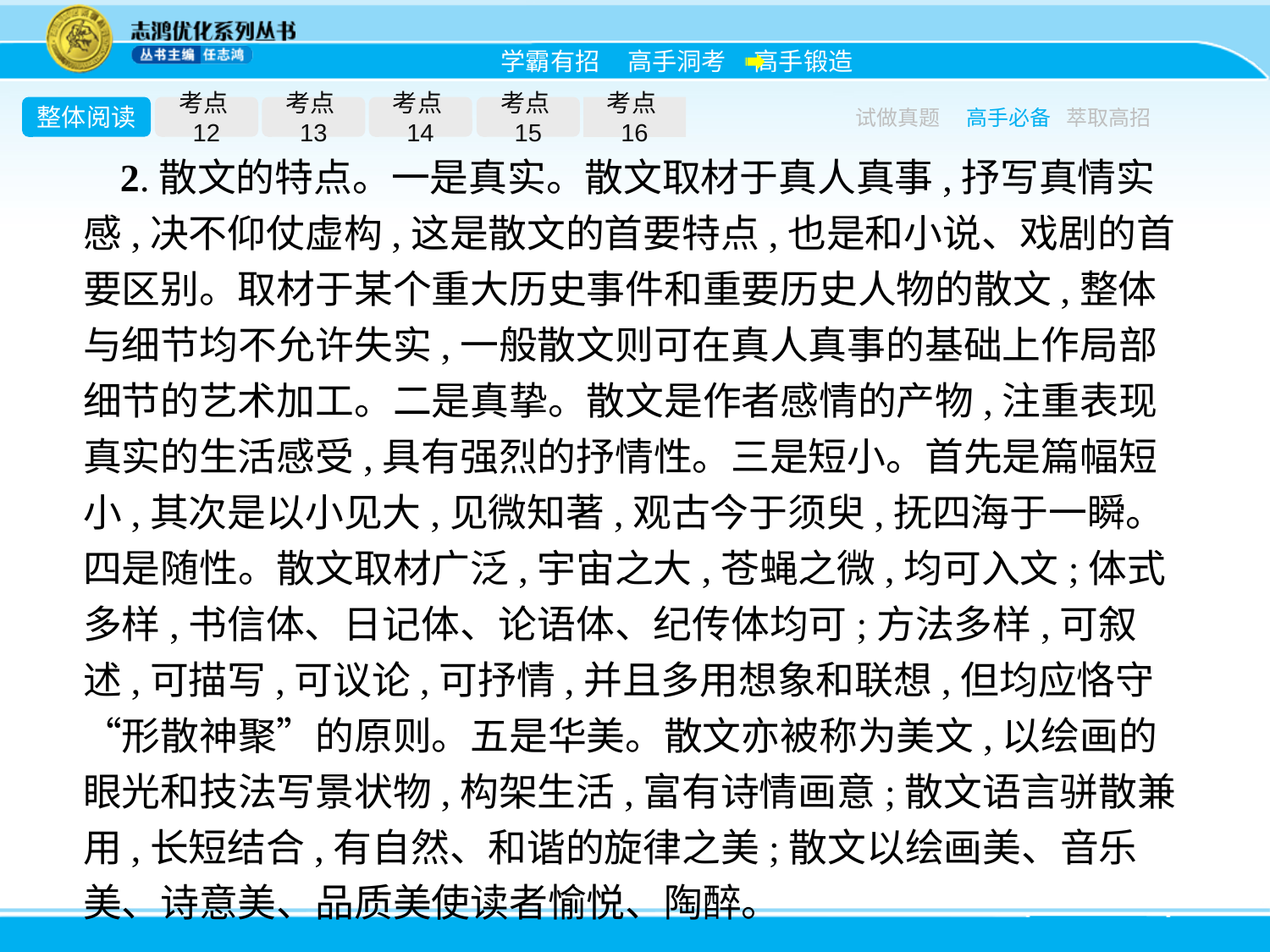

整体阅读
考点12
考点13
考点14
考点15
考点16
试做真题
高手必备
萃取高招
2.散文的特点。一是真实。散文取材于真人真事,抒写真情实感,决不仰仗虚构,这是散文的首要特点,也是和小说、戏剧的首要区别。取材于某个重大历史事件和重要历史人物的散文,整体与细节均不允许失实,一般散文则可在真人真事的基础上作局部细节的艺术加工。二是真挚。散文是作者感情的产物,注重表现真实的生活感受,具有强烈的抒情性。三是短小。首先是篇幅短小,其次是以小见大,见微知著,观古今于须臾,抚四海于一瞬。四是随性。散文取材广泛,宇宙之大,苍蝇之微,均可入文;体式多样,书信体、日记体、论语体、纪传体均可;方法多样,可叙述,可描写,可议论,可抒情,并且多用想象和联想,但均应恪守“形散神聚”的原则。五是华美。散文亦被称为美文,以绘画的眼光和技法写景状物,构架生活,富有诗情画意;散文语言骈散兼用,长短结合,有自然、和谐的旋律之美;散文以绘画美、音乐美、诗意美、品质美使读者愉悦、陶醉。